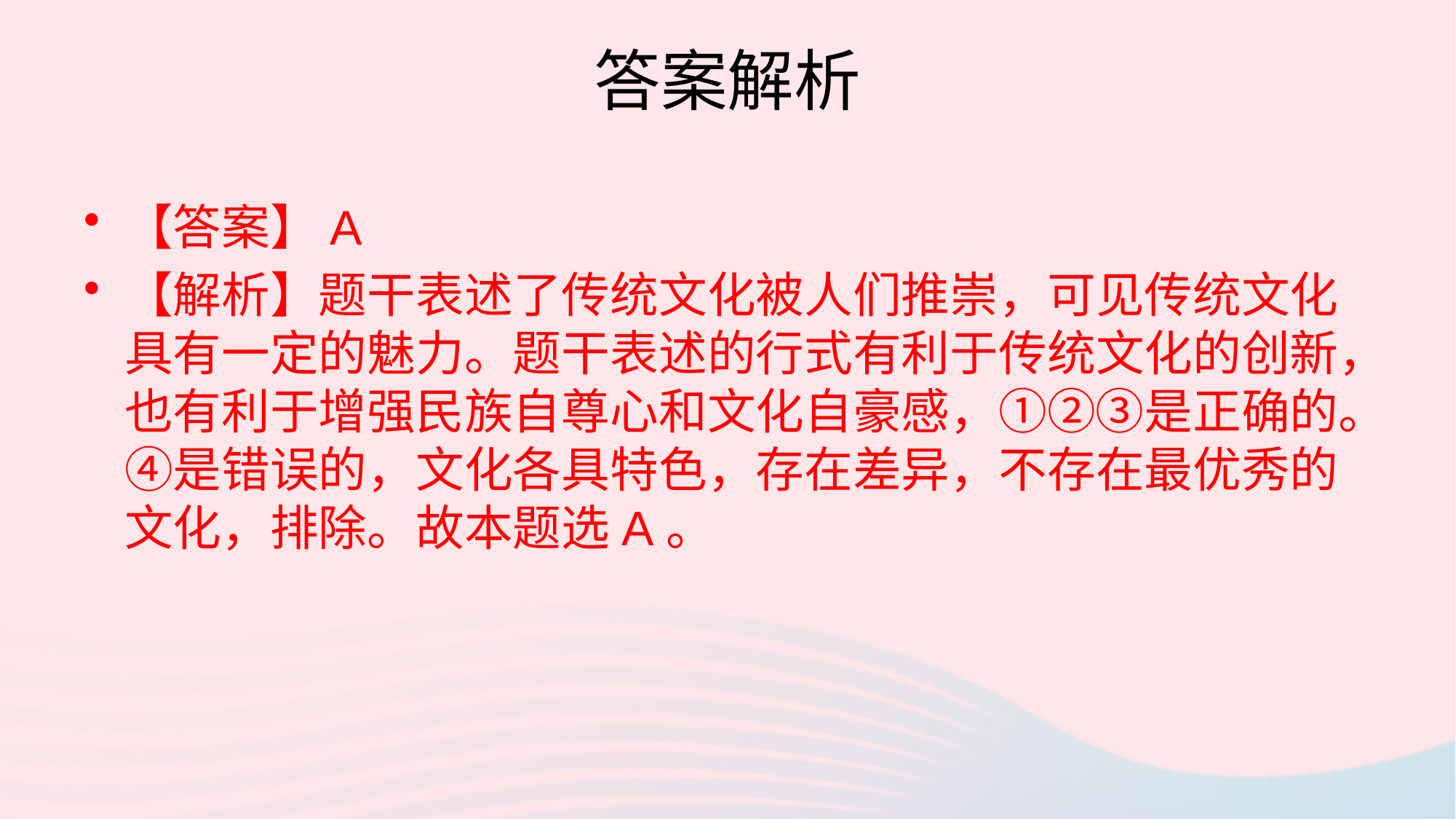

# 答案解析
【答案】A
【解析】题干表述了传统文化被人们推崇，可见传统文化具有一定的魅力。题干表述的行式有利于传统文化的创新，也有利于增强民族自尊心和文化自豪感，①②③是正确的。④是错误的，文化各具特色，存在差异，不存在最优秀的文化，排除。故本题选A。